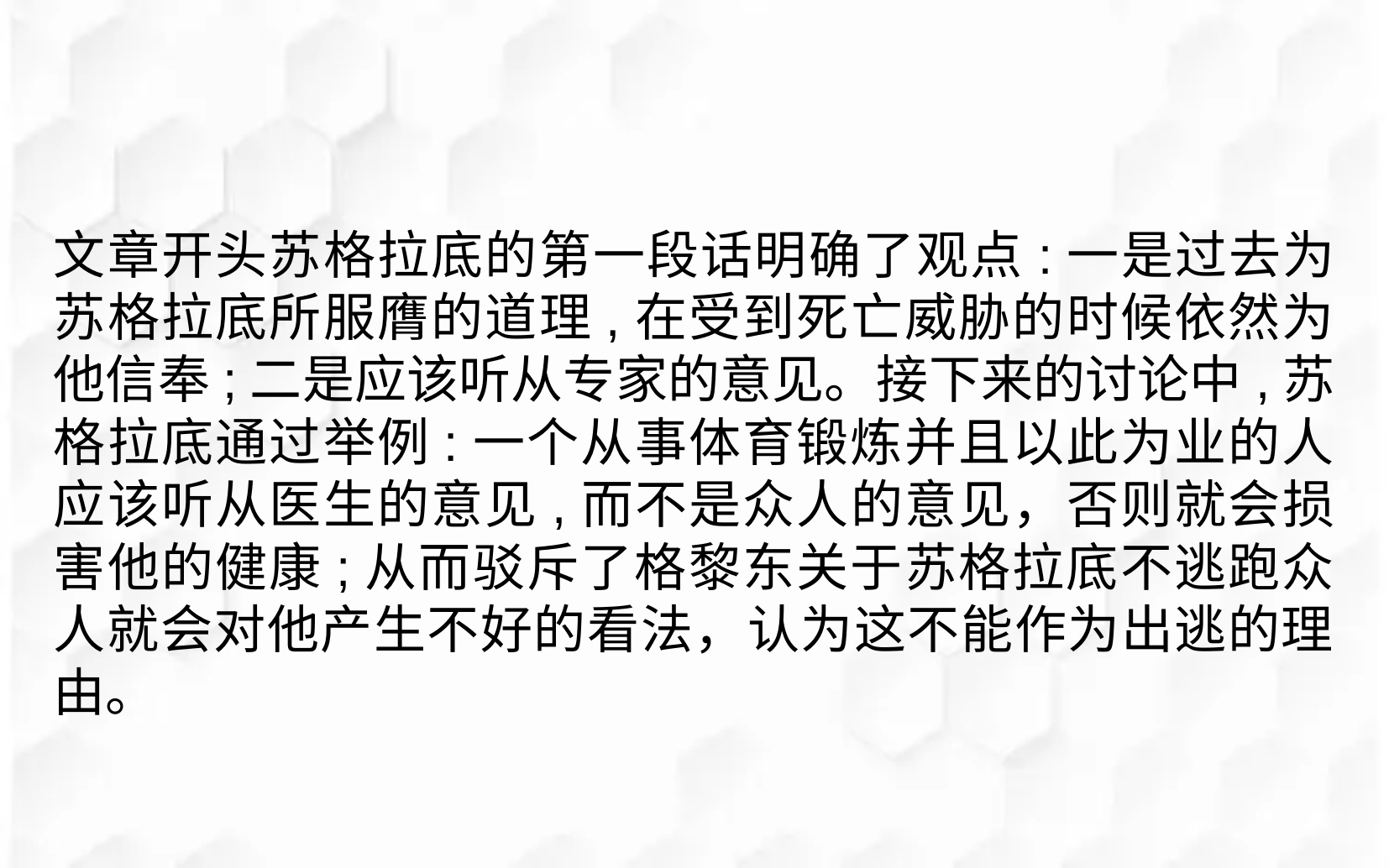

文章开头苏格拉底的第一段话明确了观点:一是过去为苏格拉底所服膺的道理,在受到死亡威胁的时候依然为他信奉;二是应该听从专家的意见。接下来的讨论中,苏格拉底通过举例:一个从事体育锻炼并且以此为业的人应该听从医生的意见,而不是众人的意见，否则就会损害他的健康;从而驳斥了格黎东关于苏格拉底不逃跑众人就会对他产生不好的看法，认为这不能作为出逃的理由。